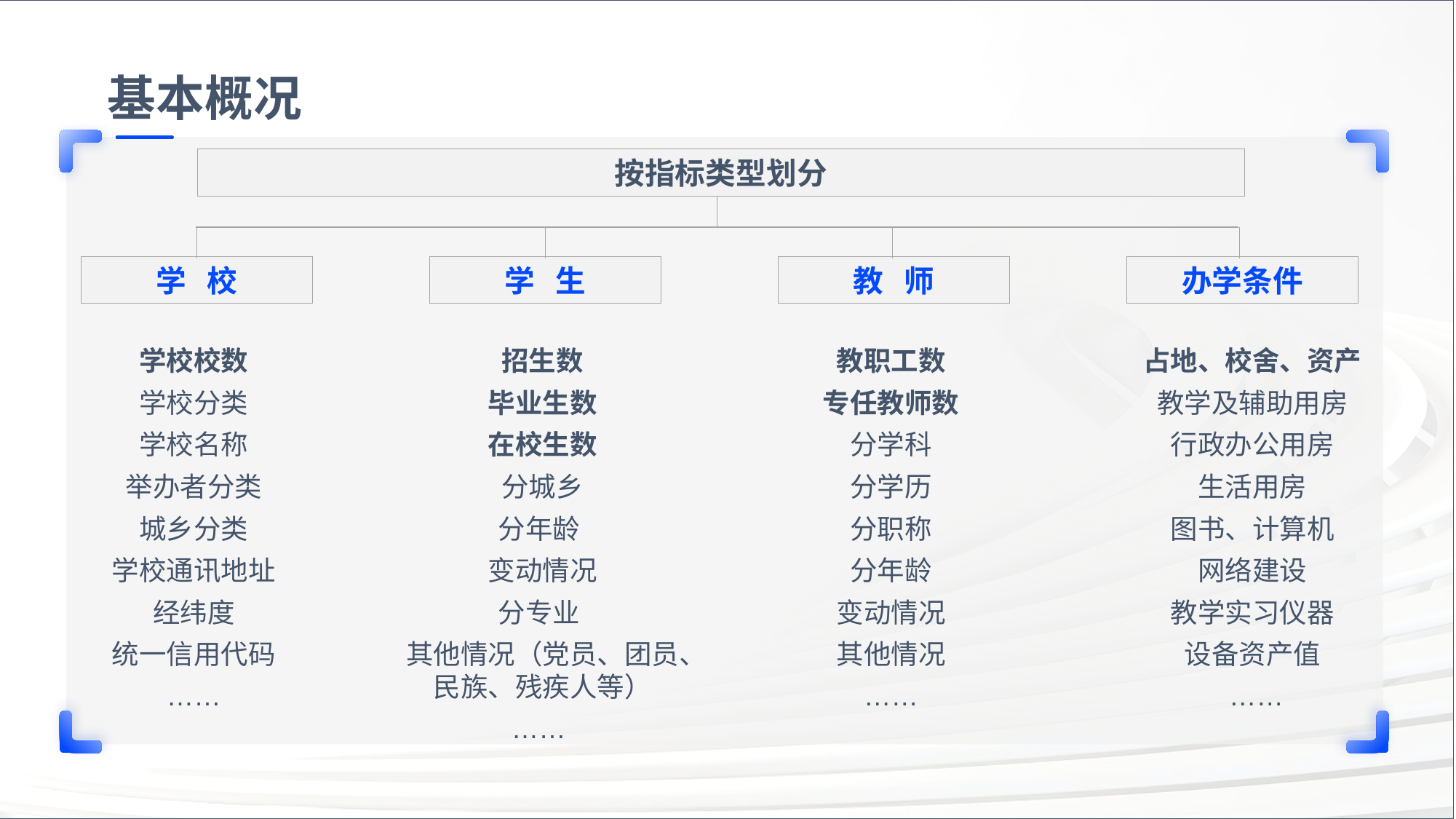

基本概况
按指标类型划分
学   校
学   生
教   师
办学条件
学校校数
学校分类
学校名称
举办者分类
城乡分类
学校通讯地址
经纬度
统一信用代码
……
招生数
毕业生数
在校生数
分城乡
分年龄
变动情况
分专业
其他情况（党员、团员、民族、残疾人等）
……
教职工数
专任教师数
分学科
分学历
分职称
分年龄
变动情况
其他情况
……
占地、校舍、资产
教学及辅助用房
行政办公用房
生活用房
图书、计算机
网络建设
教学实习仪器
设备资产值
 ……